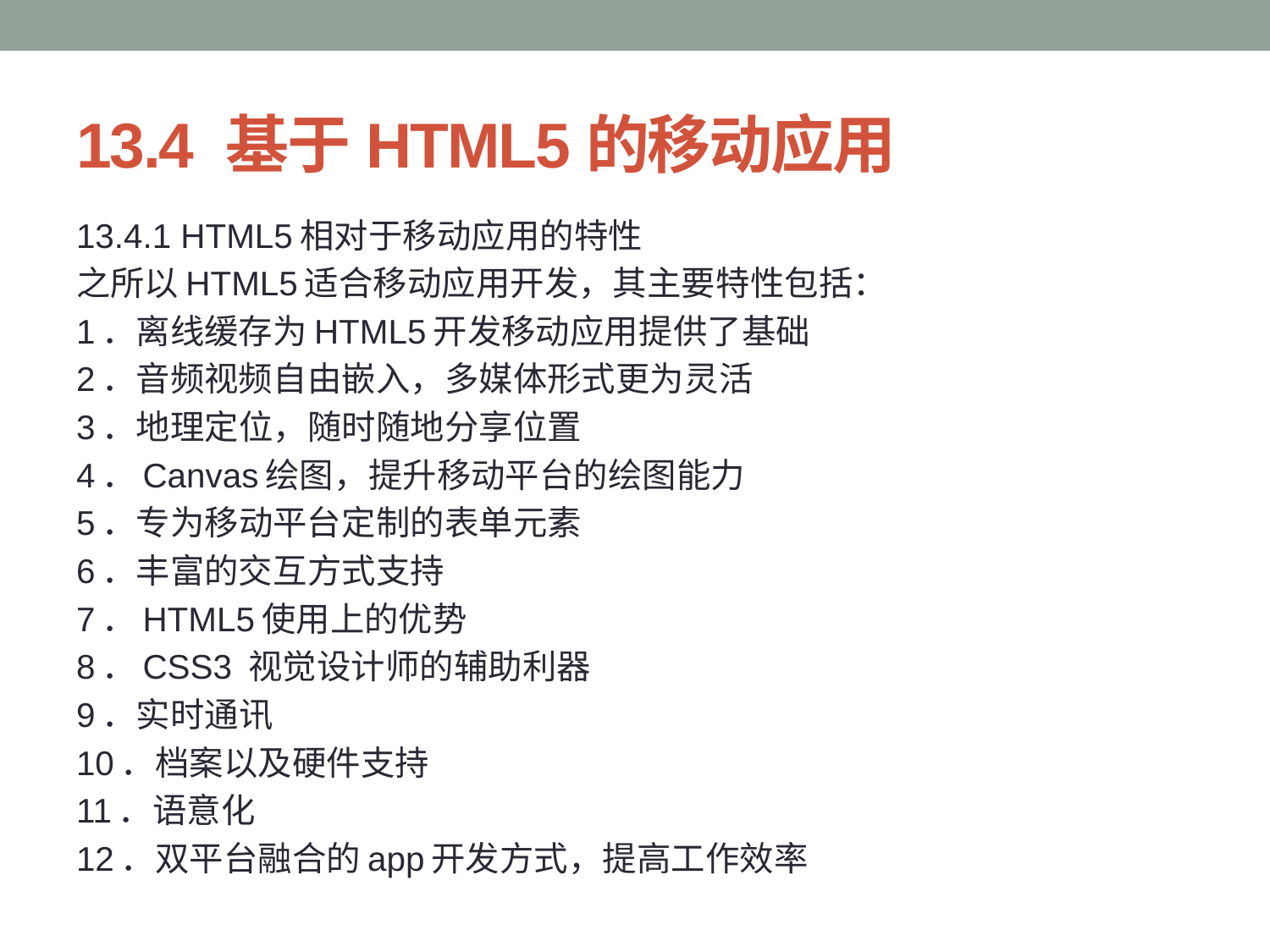

# 13.4 基于HTML5的移动应用
13.4.1 HTML5相对于移动应用的特性
之所以HTML5适合移动应用开发，其主要特性包括：
1．离线缓存为HTML5开发移动应用提供了基础
2．音频视频自由嵌入，多媒体形式更为灵活
3．地理定位，随时随地分享位置
4．Canvas绘图，提升移动平台的绘图能力
5．专为移动平台定制的表单元素
6．丰富的交互方式支持
7．HTML5使用上的优势
8．CSS3 视觉设计师的辅助利器
9．实时通讯
10．档案以及硬件支持
11．语意化
12．双平台融合的app开发方式，提高工作效率